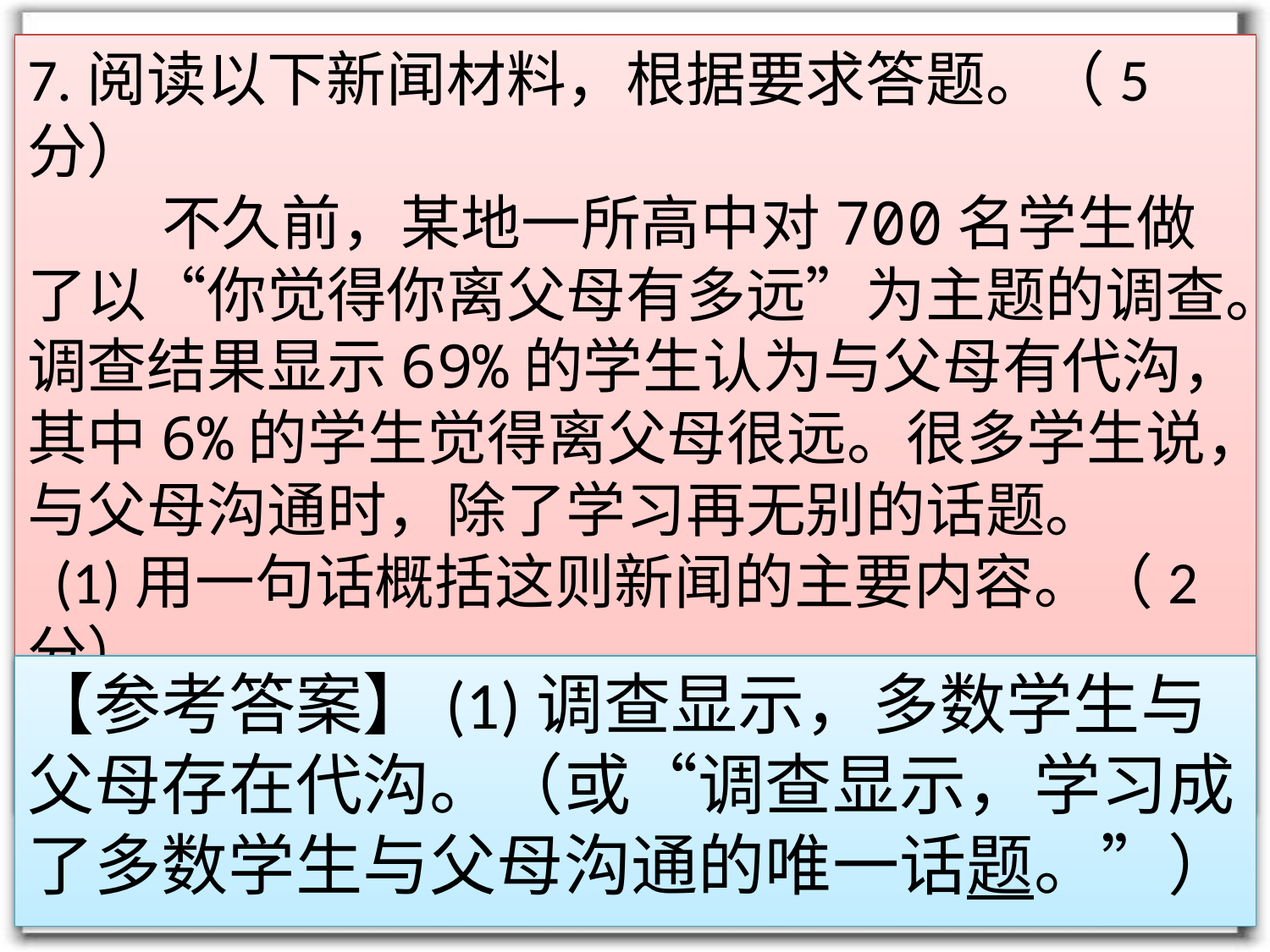

7.阅读以下新闻材料，根据要求答题。（5分）
         不久前，某地一所高中对700名学生做了以“你觉得你离父母有多远”为主题的调查。调查结果显示69%的学生认为与父母有代沟，其中6%的学生觉得离父母很远。很多学生说，与父母沟通时，除了学习再无别的话题。
  (1)用一句话概括这则新闻的主要内容。（2分）
                                                                          （2012年浙江卷）
【参考答案】(1)调查显示，多数学生与父母存在代沟。（或“调查显示，学习成了多数学生与父母沟通的唯一话题。”）